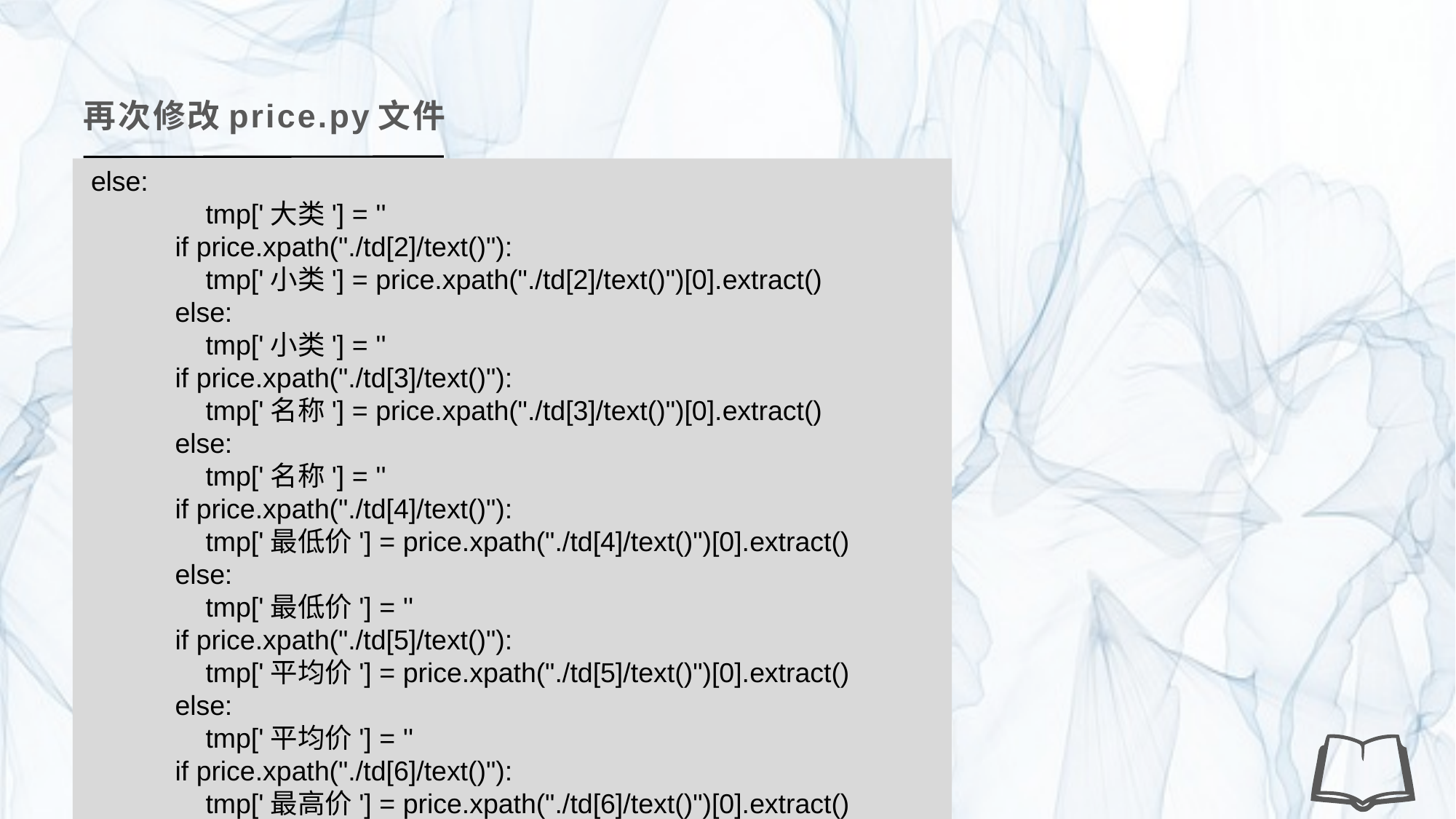

再次修改price.py文件
 else:
                tmp['大类'] = ''
            if price.xpath("./td[2]/text()"):
                tmp['小类'] = price.xpath("./td[2]/text()")[0].extract()
            else:
                tmp['小类'] = ''
            if price.xpath("./td[3]/text()"):
                tmp['名称'] = price.xpath("./td[3]/text()")[0].extract()
            else:
                tmp['名称'] = ''
            if price.xpath("./td[4]/text()"):
                tmp['最低价'] = price.xpath("./td[4]/text()")[0].extract()
            else:
                tmp['最低价'] = ''
            if price.xpath("./td[5]/text()"):
                tmp['平均价'] = price.xpath("./td[5]/text()")[0].extract()
            else:
                tmp['平均价'] = ''
            if price.xpath("./td[6]/text()"):
                tmp['最高价'] = price.xpath("./td[6]/text()")[0].extract()

26